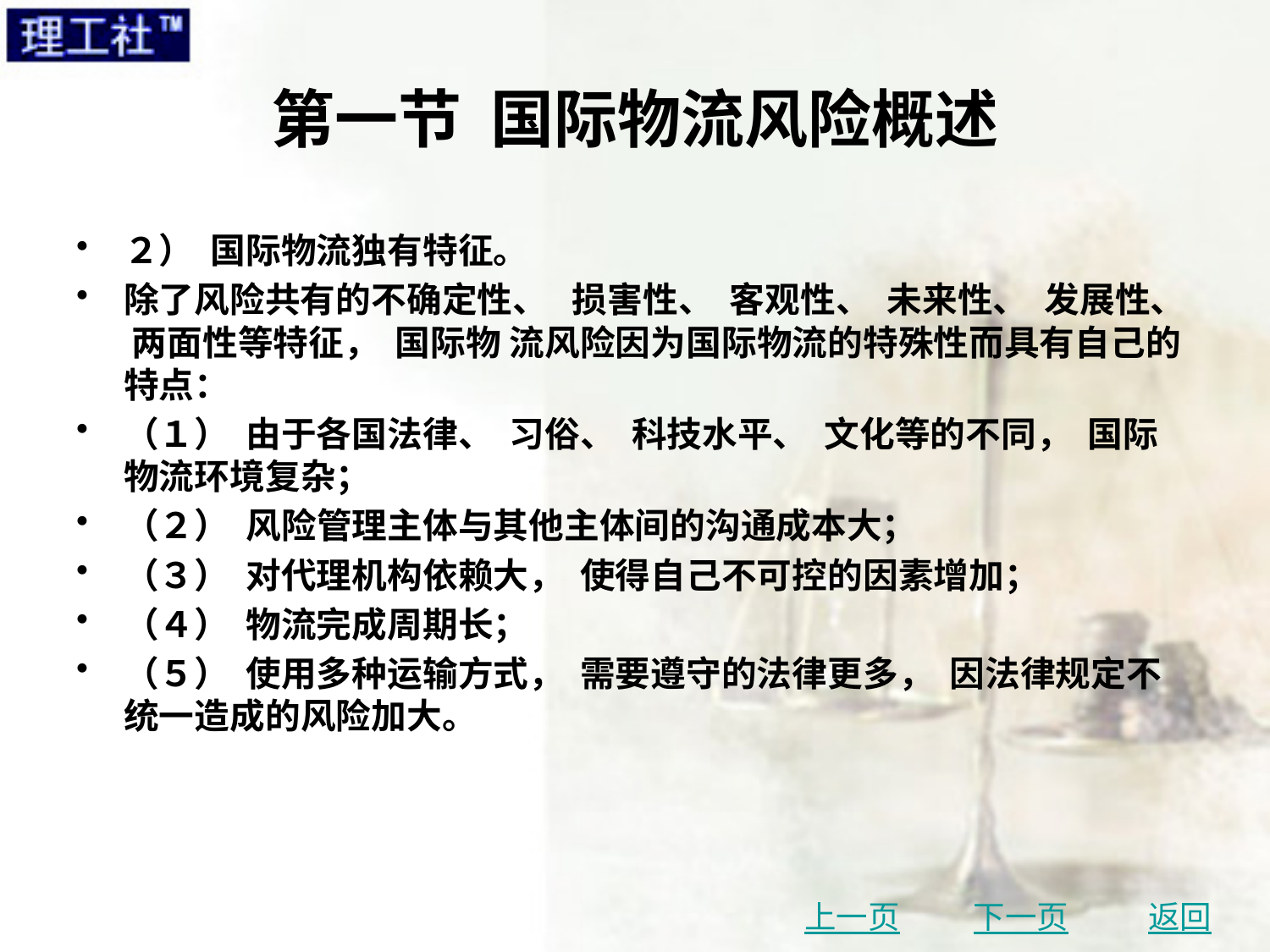

# 第一节  国际物流风险概述
２）  国际物流独有特征。
除了风险共有的不确定性、   损害性、  客观性、  未来性、  发展性、  两面性等特征，  国际物 流风险因为国际物流的特殊性而具有自己的特点：
（１）  由于各国法律、  习俗、  科技水平、  文化等的不同，  国际物流环境复杂；
（２）  风险管理主体与其他主体间的沟通成本大；
（３）  对代理机构依赖大，  使得自己不可控的因素增加；
（４）  物流完成周期长；
（５）  使用多种运输方式，  需要遵守的法律更多，  因法律规定不统一造成的风险加大。

上一页
下一页
返回